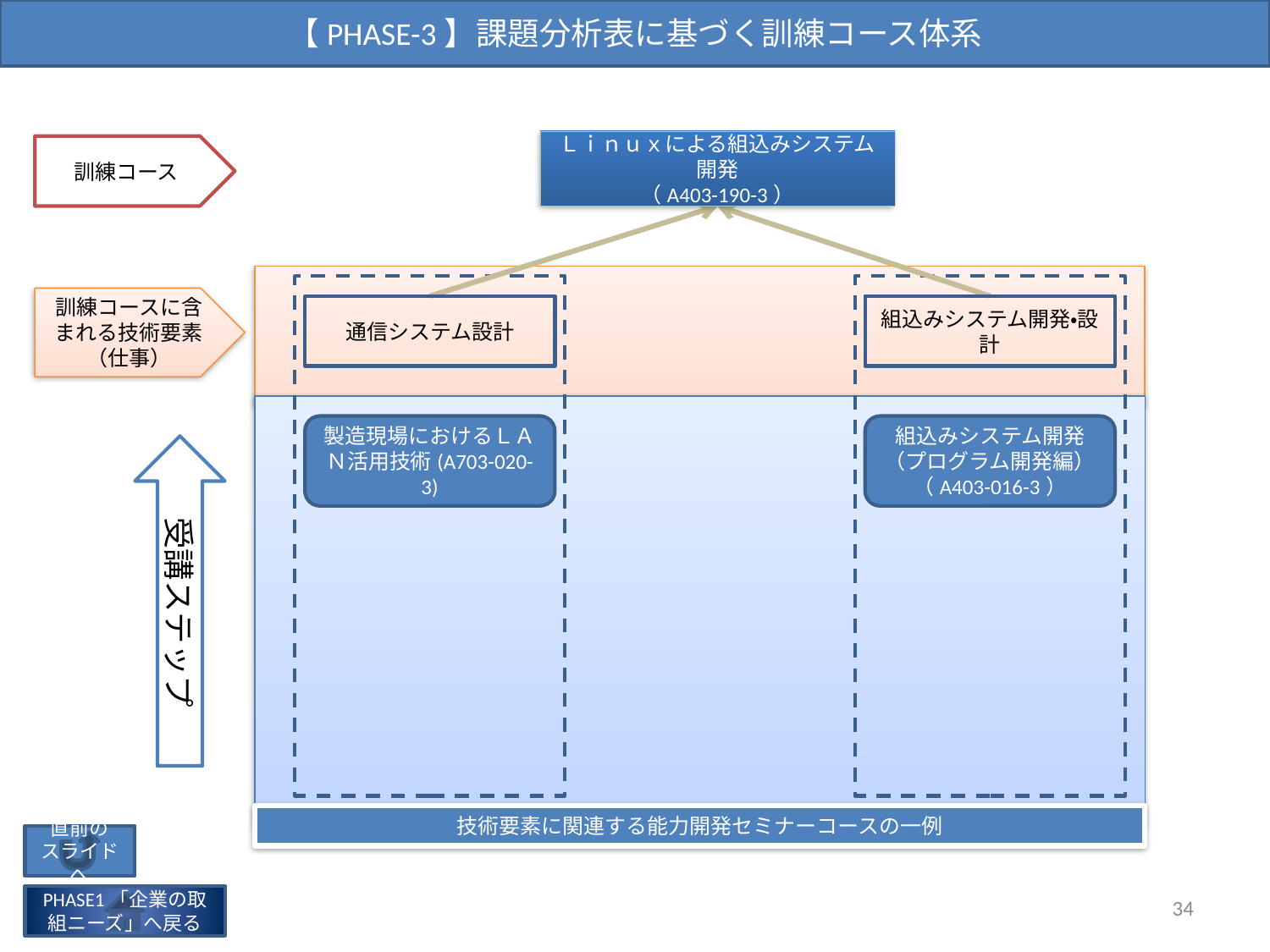

【PHASE-3】課題分析表に基づく訓練コース体系
Ｌｉｎｕｘによる組込みシステム開発
（A403-190-3）
訓練コース

訓練コースに含まれる技術要素
（仕事）
通信システム設計
組込みシステム開発・設計

製造現場におけるＬＡＮ活用技術(A703-020-3)
組込みシステム開発（プログラム開発編）（A403-016-3）
受講ステップ
技術要素に関連する能力開発セミナーコースの一例
直前の
スライドへ
34
PHASE1「企業の取組ニーズ」へ戻る